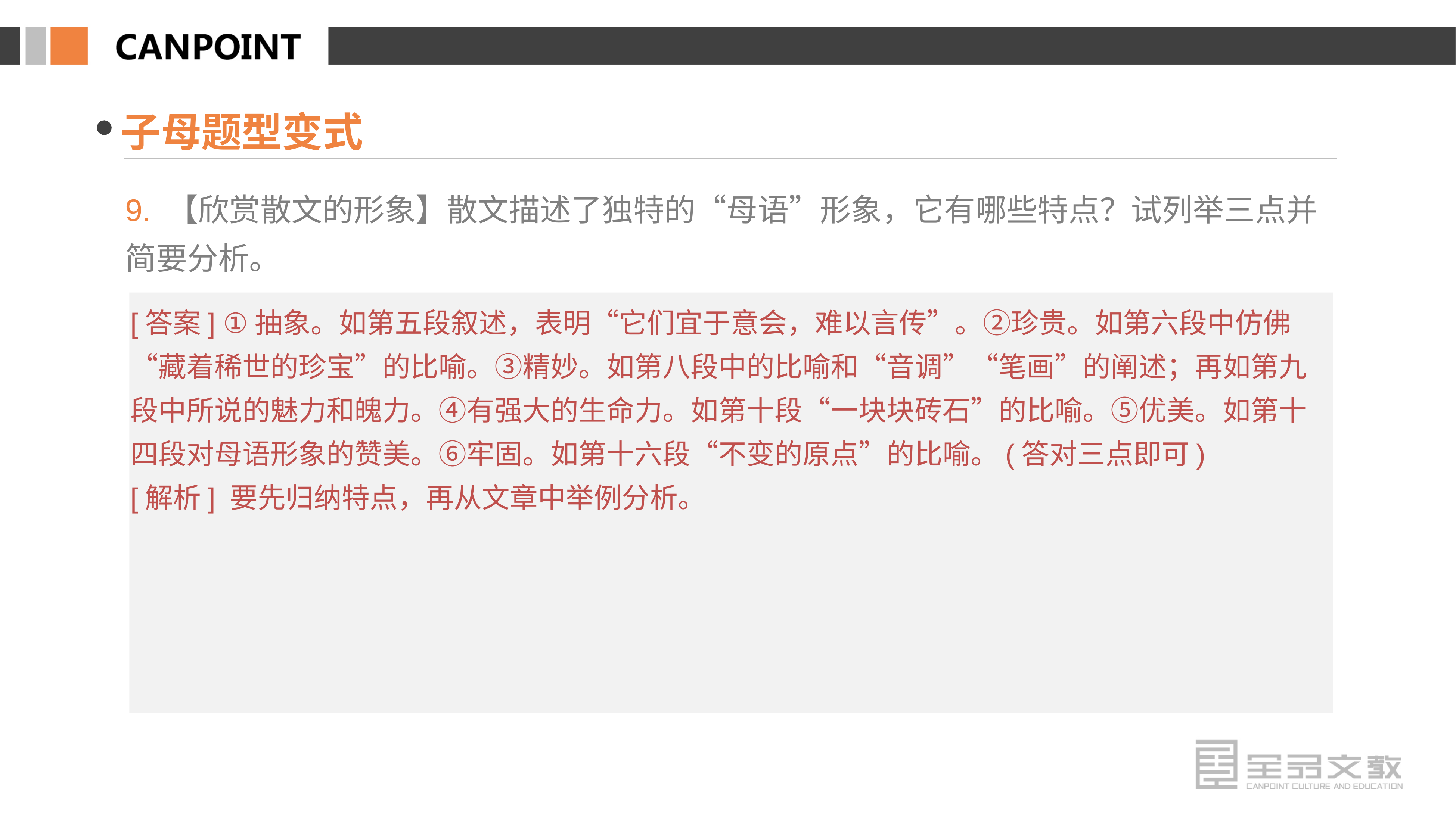

子母题型变式

9. 【欣赏散文的形象】散文描述了独特的“母语”形象，它有哪些特点？试列举三点并简要分析。

[答案] ①抽象。如第五段叙述，表明“它们宜于意会，难以言传”。②珍贵。如第六段中仿佛“藏着稀世的珍宝”的比喻。③精妙。如第八段中的比喻和“音调”“笔画”的阐述；再如第九段中所说的魅力和魄力。④有强大的生命力。如第十段“一块块砖石”的比喻。⑤优美。如第十四段对母语形象的赞美。⑥牢固。如第十六段“不变的原点”的比喻。(答对三点即可)
[解析] 要先归纳特点，再从文章中举例分析。